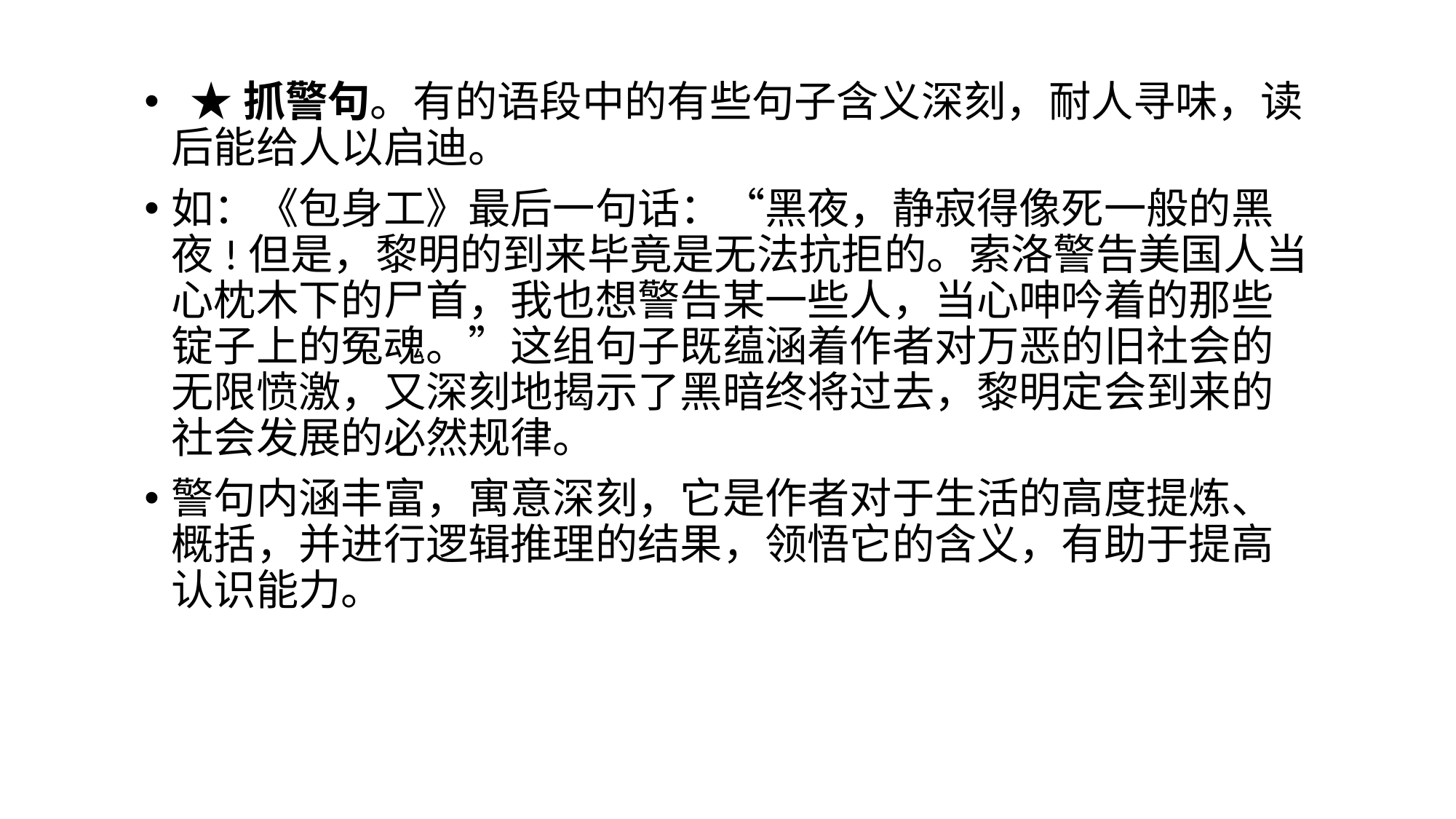

★抓警句。有的语段中的有些句子含义深刻，耐人寻味，读后能给人以启迪。
如：《包身工》最后一句话：“黑夜，静寂得像死一般的黑夜!但是，黎明的到来毕竟是无法抗拒的。索洛警告美国人当心枕木下的尸首，我也想警告某一些人，当心呻吟着的那些锭子上的冤魂。”这组句子既蕴涵着作者对万恶的旧社会的无限愤激，又深刻地揭示了黑暗终将过去，黎明定会到来的社会发展的必然规律。
警句内涵丰富，寓意深刻，它是作者对于生活的高度提炼、概括，并进行逻辑推理的结果，领悟它的含义，有助于提高认识能力。